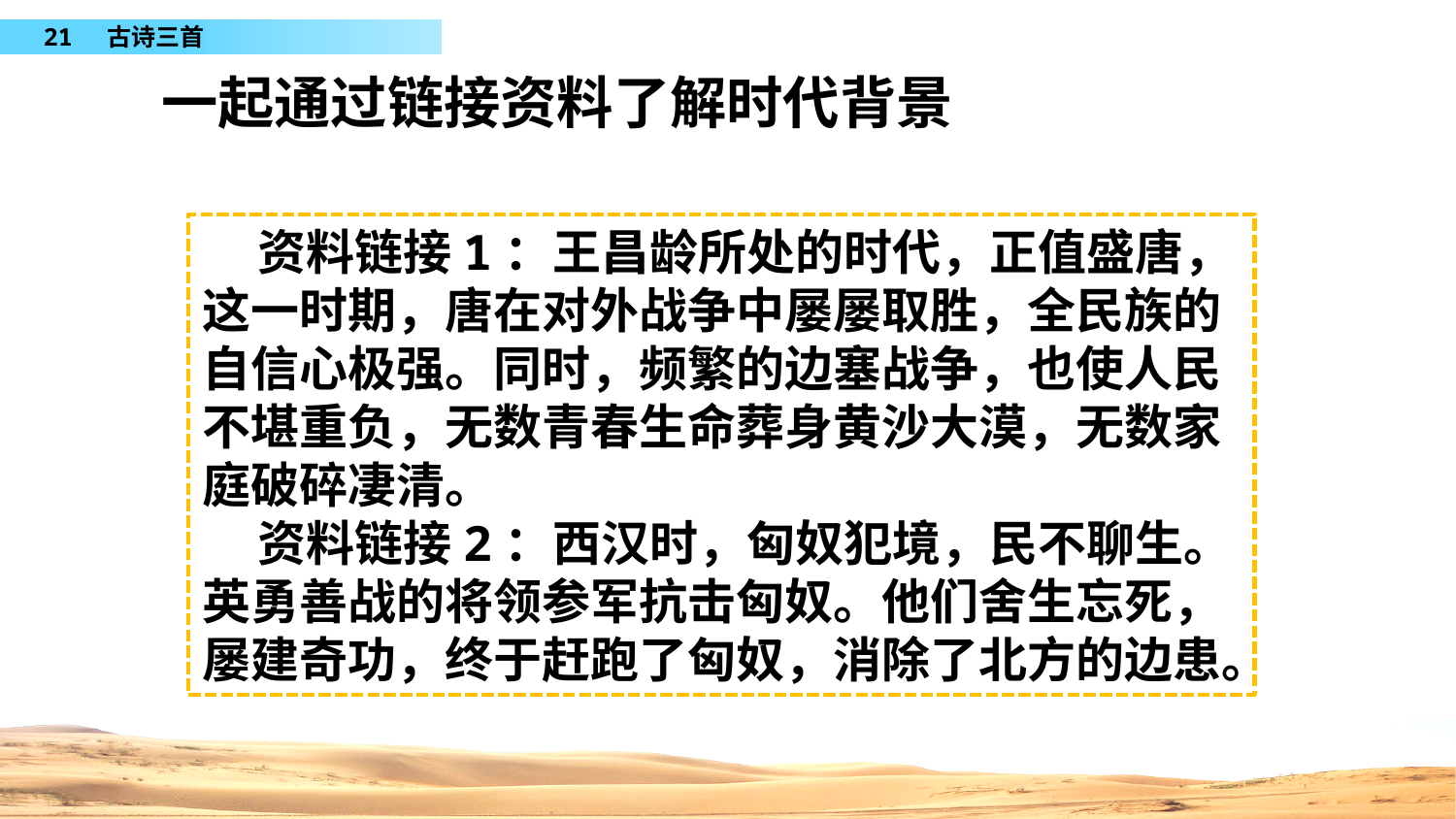

一起通过链接资料了解时代背景
    资料链接1：王昌龄所处的时代，正值盛唐，这一时期，唐在对外战争中屡屡取胜，全民族的自信心极强。同时，频繁的边塞战争，也使人民不堪重负，无数青春生命葬身黄沙大漠，无数家庭破碎凄清。
    资料链接2：西汉时，匈奴犯境，民不聊生。英勇善战的将领参军抗击匈奴。他们舍生忘死，屡建奇功，终于赶跑了匈奴，消除了北方的边患。